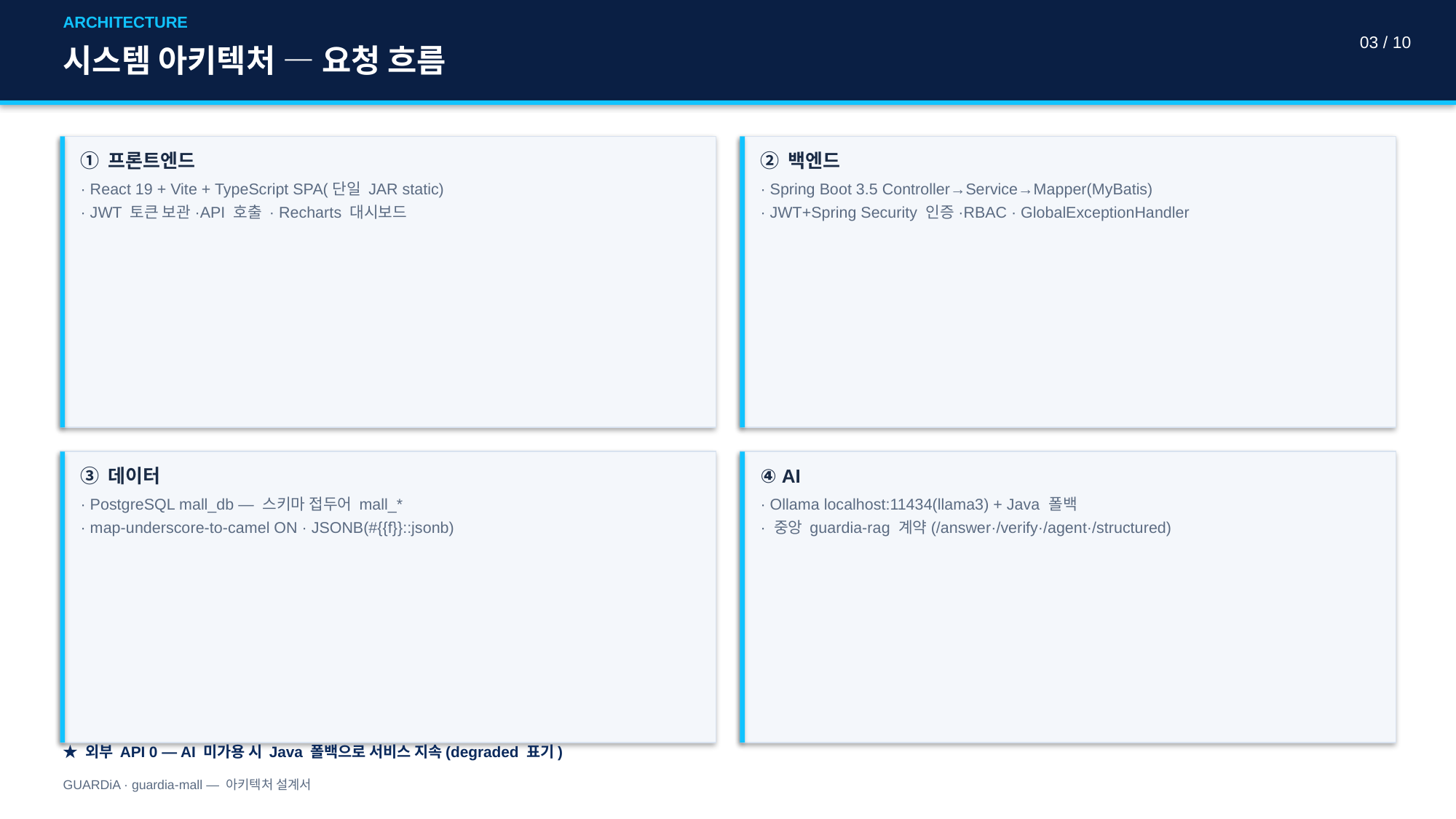

ARCHITECTURE
03 / 10
시스템 아키텍처 — 요청 흐름

① 프론트엔드
· React 19 + Vite + TypeScript SPA(단일 JAR static)
· JWT 토큰 보관·API 호출 · Recharts 대시보드
② 백엔드
· Spring Boot 3.5 Controller→Service→Mapper(MyBatis)
· JWT+Spring Security 인증·RBAC · GlobalExceptionHandler

③ 데이터
· PostgreSQL mall_db — 스키마 접두어 mall_*
· map-underscore-to-camel ON · JSONB(#{{f}}::jsonb)
④ AI
· Ollama localhost:11434(llama3) + Java 폴백
· 중앙 guardia-rag 계약(/answer·/verify·/agent·/structured)
★ 외부 API 0 — AI 미가용 시 Java 폴백으로 서비스 지속(degraded 표기)
GUARDiA · guardia-mall — 아키텍처 설계서